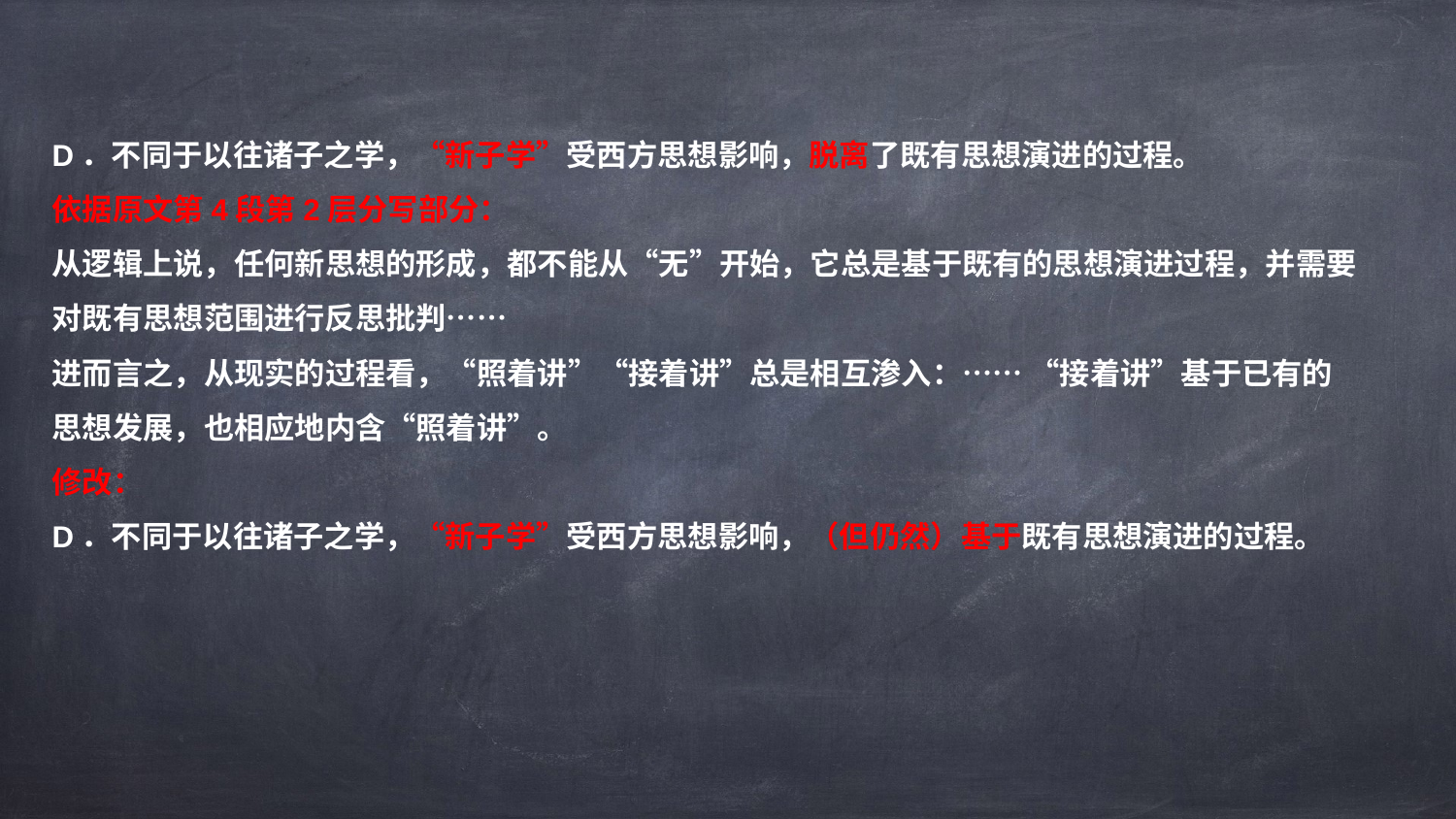

D．不同于以往诸子之学，“新子学”受西方思想影响，脱离了既有思想演进的过程。
依据原文第4段第2层分写部分：
从逻辑上说，任何新思想的形成，都不能从“无”开始，它总是基于既有的思想演进过程，并需要对既有思想范围进行反思批判……
进而言之，从现实的过程看，“照着讲”“接着讲”总是相互渗入：…… “接着讲”基于已有的思想发展，也相应地内含“照着讲”。
修改：
D．不同于以往诸子之学，“新子学”受西方思想影响，（但仍然）基于既有思想演进的过程。